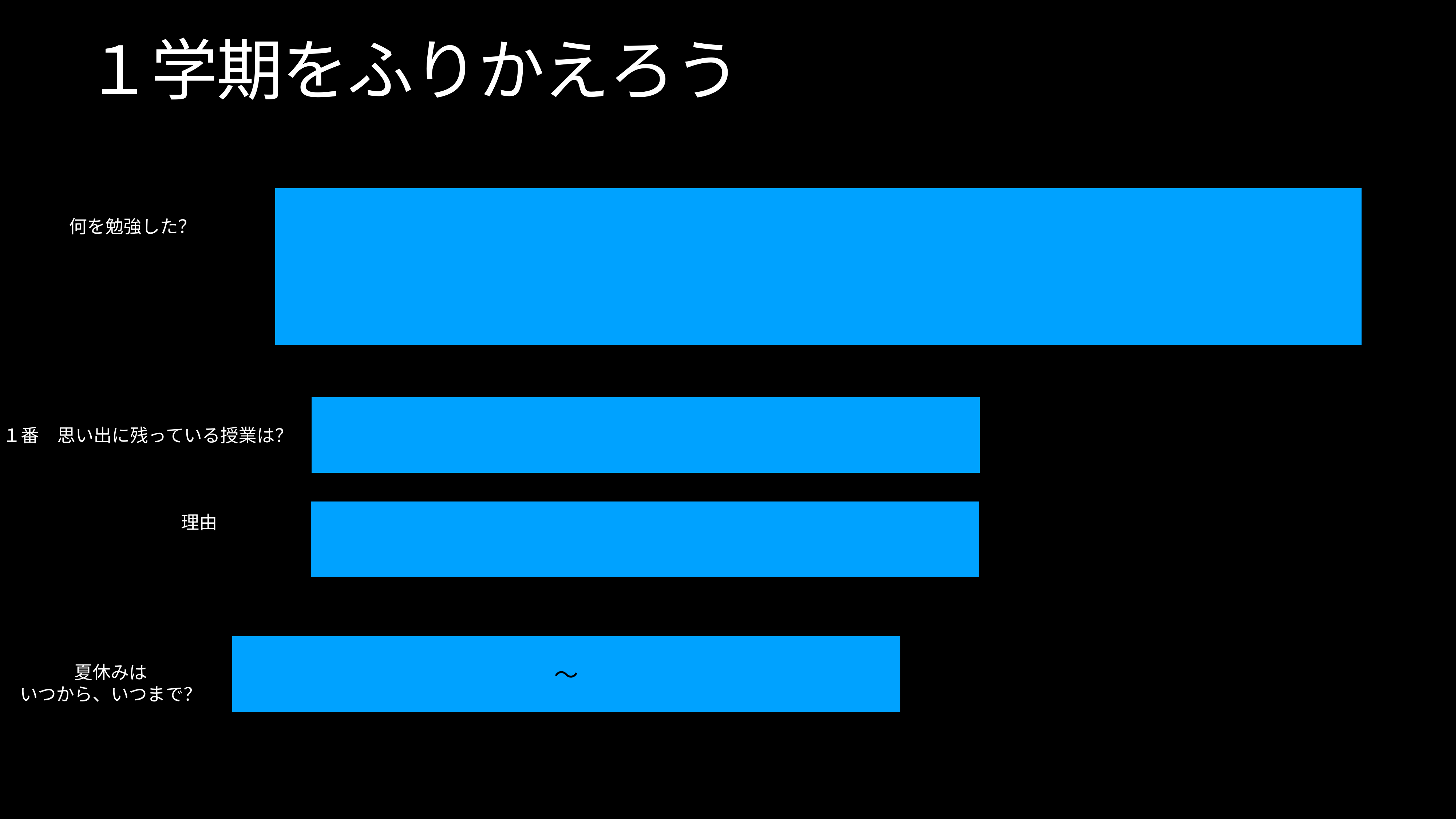

# １学期をふりかえろう

何を勉強した？

１番　思い出に残っている授業は？

理由
〜
夏休みは
いつから、いつまで？